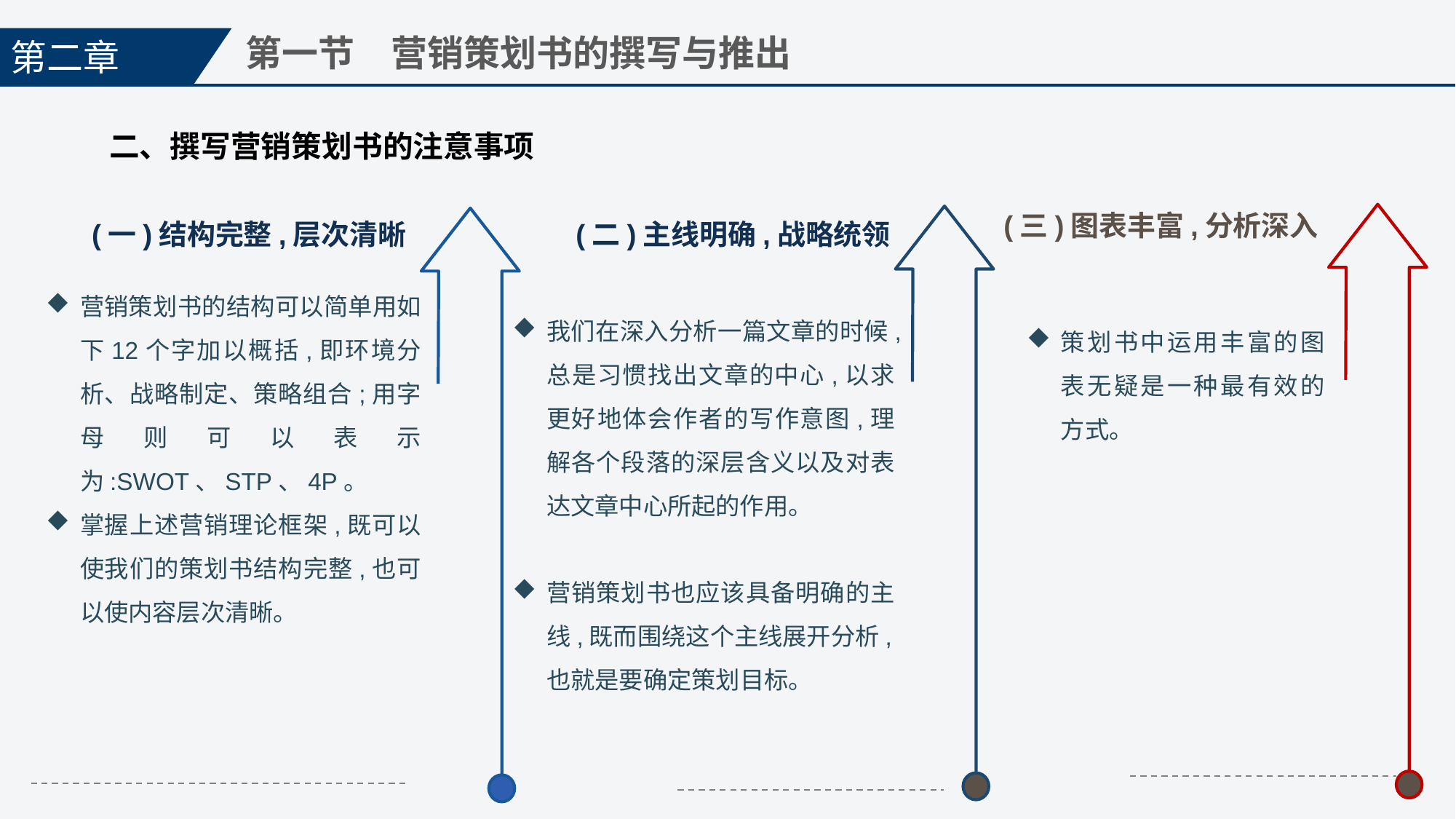

第二章
第一节　营销策划书的撰写与推出
二、撰写营销策划书的注意事项

(三)图表丰富,分析深入
(一)结构完整,层次清晰
(二)主线明确,战略统领
营销策划书的结构可以简单用如下12个字加以概括,即环境分析、战略制定、策略组合;用字母则可以表示为:SWOT、STP、4P。
掌握上述营销理论框架,既可以使我们的策划书结构完整,也可以使内容层次清晰。

我们在深入分析一篇文章的时候,总是习惯找出文章的中心,以求更好地体会作者的写作意图,理解各个段落的深层含义以及对表达文章中心所起的作用。

营销策划书也应该具备明确的主线,既而围绕这个主线展开分析,也就是要确定策划目标。
策划书中运用丰富的图表无疑是一种最有效的方式。